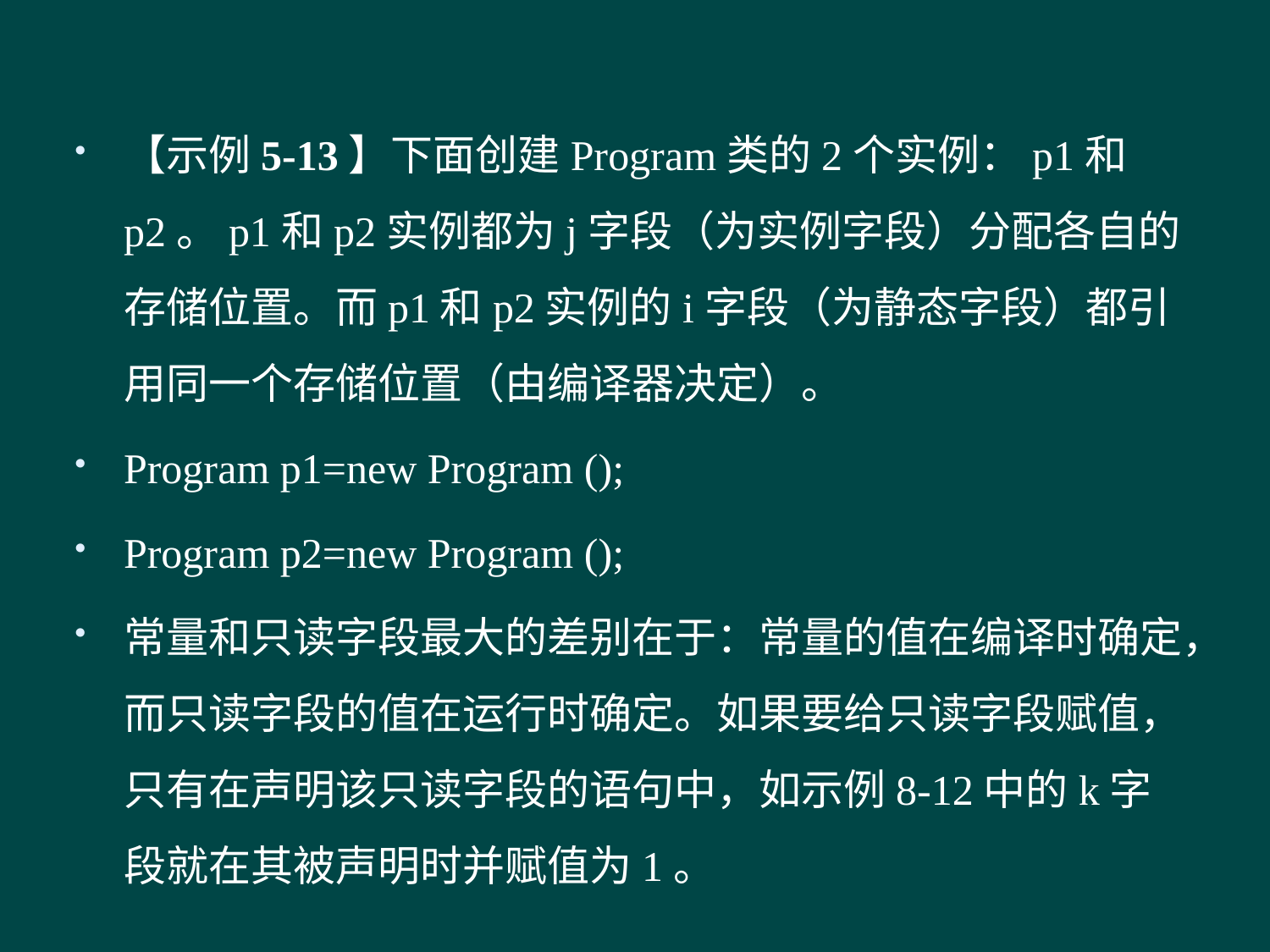

#
【示例5-13】下面创建Program类的2个实例：p1和p2。p1和p2实例都为j字段（为实例字段）分配各自的存储位置。而p1和p2实例的i字段（为静态字段）都引用同一个存储位置（由编译器决定）。
Program p1=new Program ();
Program p2=new Program ();
常量和只读字段最大的差别在于：常量的值在编译时确定，而只读字段的值在运行时确定。如果要给只读字段赋值，只有在声明该只读字段的语句中，如示例8-12中的k字段就在其被声明时并赋值为1。